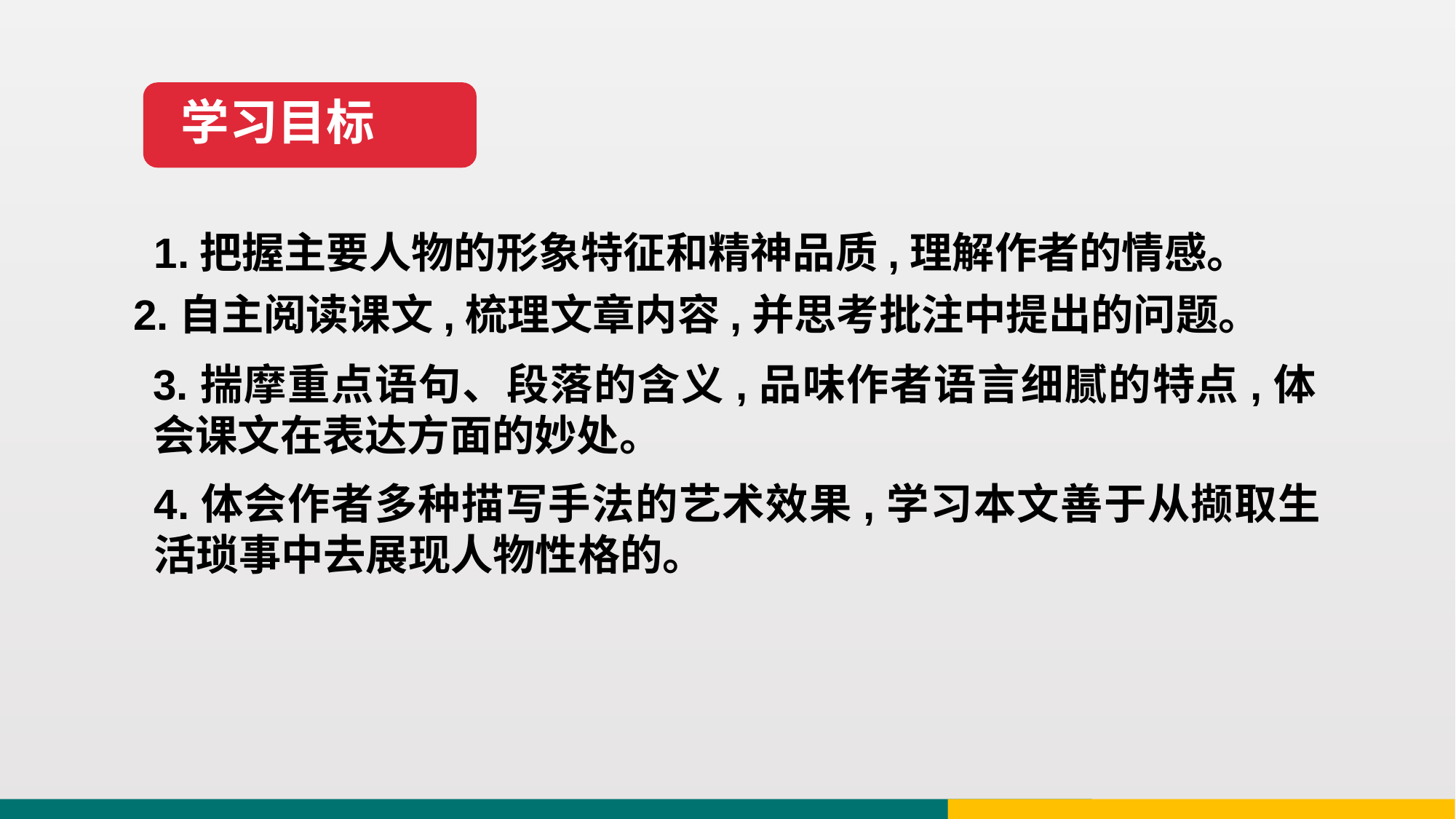

学习目标
1.把握主要人物的形象特征和精神品质,理解作者的情感。
2.自主阅读课文,梳理文章内容,并思考批注中提出的问题。
3.揣摩重点语句、段落的含义,品味作者语言细腻的特点,体会课文在表达方面的妙处。
4.体会作者多种描写手法的艺术效果,学习本文善于从撷取生活琐事中去展现人物性格的。